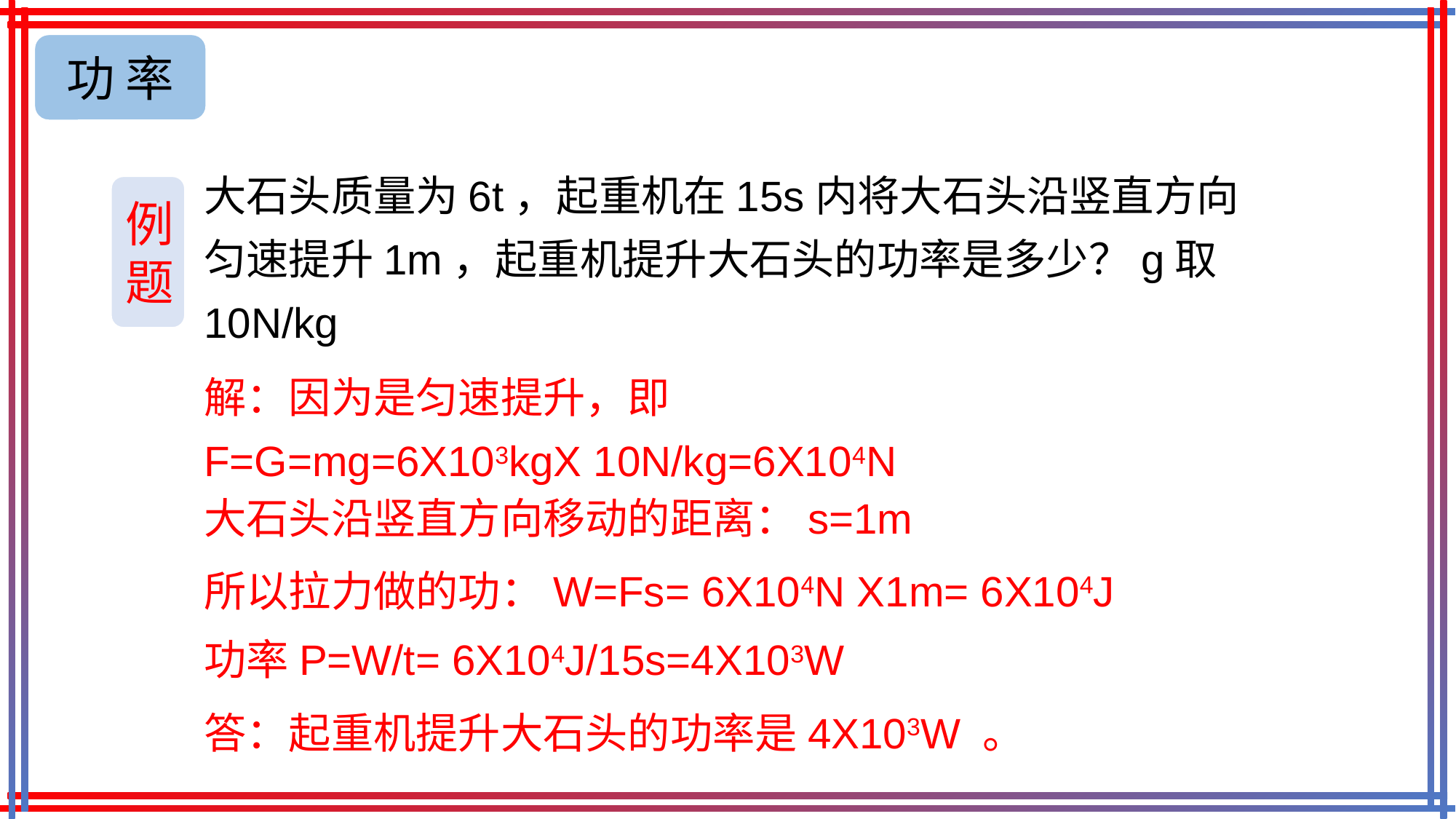

功 率
大石头质量为6t，起重机在15s内将大石头沿竖直方向匀速提升1m，起重机提升大石头的功率是多少？g取10N/kg
例题
解：因为是匀速提升，即
F=G=mg=6X103kgX 10N/kg=6X104N
大石头沿竖直方向移动的距离：s=1m
所以拉力做的功：W=Fs= 6X104N X1m= 6X104J
功率P=W/t= 6X104J/15s=4X103W
答：起重机提升大石头的功率是4X103W 。